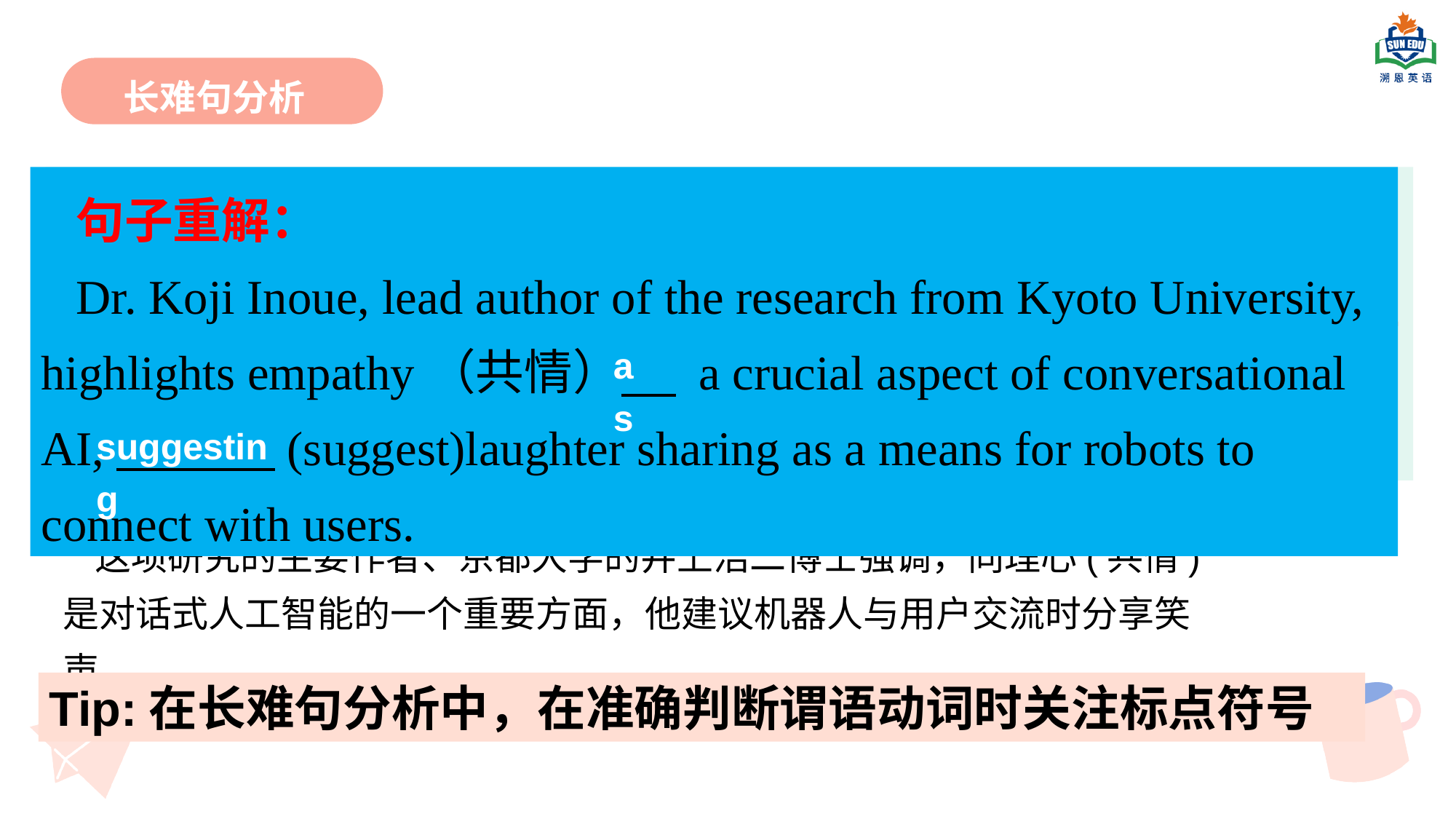

长难句分析
句子重解：
Dr. Koji Inoue, lead author of the research from Kyoto University, highlights empathy（共情）      a crucial aspect of conversational AI,               (suggest)laughter sharing as a means for robots to connect with users.
Dr. Koji Inoue, lead author of the research from Kyoto University, highlights empathy（共情）as a crucial aspect of conversational AI, suggesting laughter sharing as a means for robots to connect with users.
主语
同位语
谓语
宾语
宾语
as
伴随状语
suggesting
这项研究的主要作者、京都大学的井上浩二博士强调，同理心(共情)是对话式人工智能的一个重要方面，他建议机器人与用户交流时分享笑声。
Tip:在长难句分析中，在准确判断谓语动词时关注标点符号